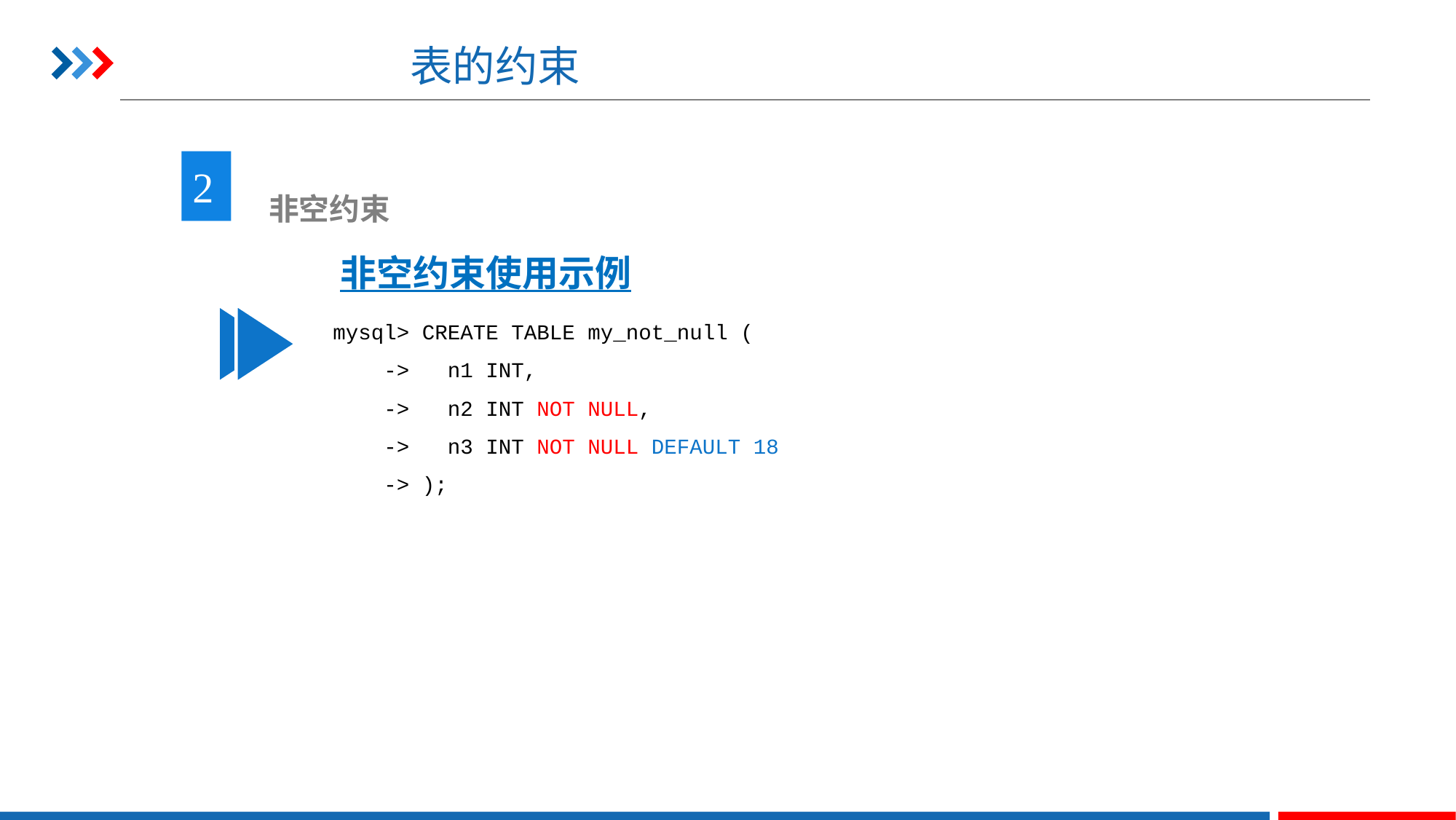

# 表的约束

2
  非空约束
非空约束使用示例
mysql> CREATE TABLE my_not_null (
    ->   n1 INT,
    ->   n2 INT NOT NULL,
    ->   n3 INT NOT NULL DEFAULT 18
    -> );